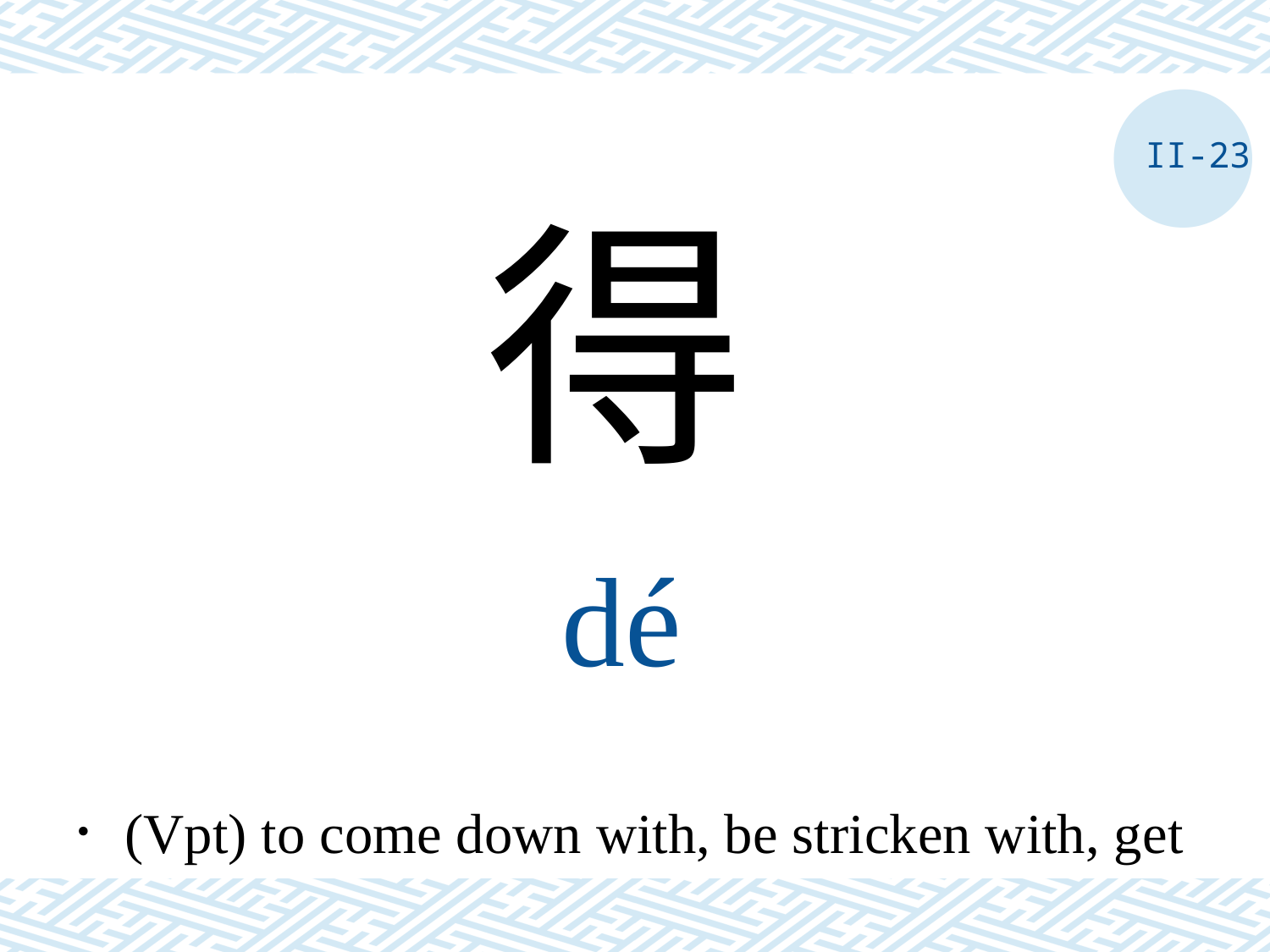

II-23

得
dé
．(Vpt) to come down with, be stricken with, get